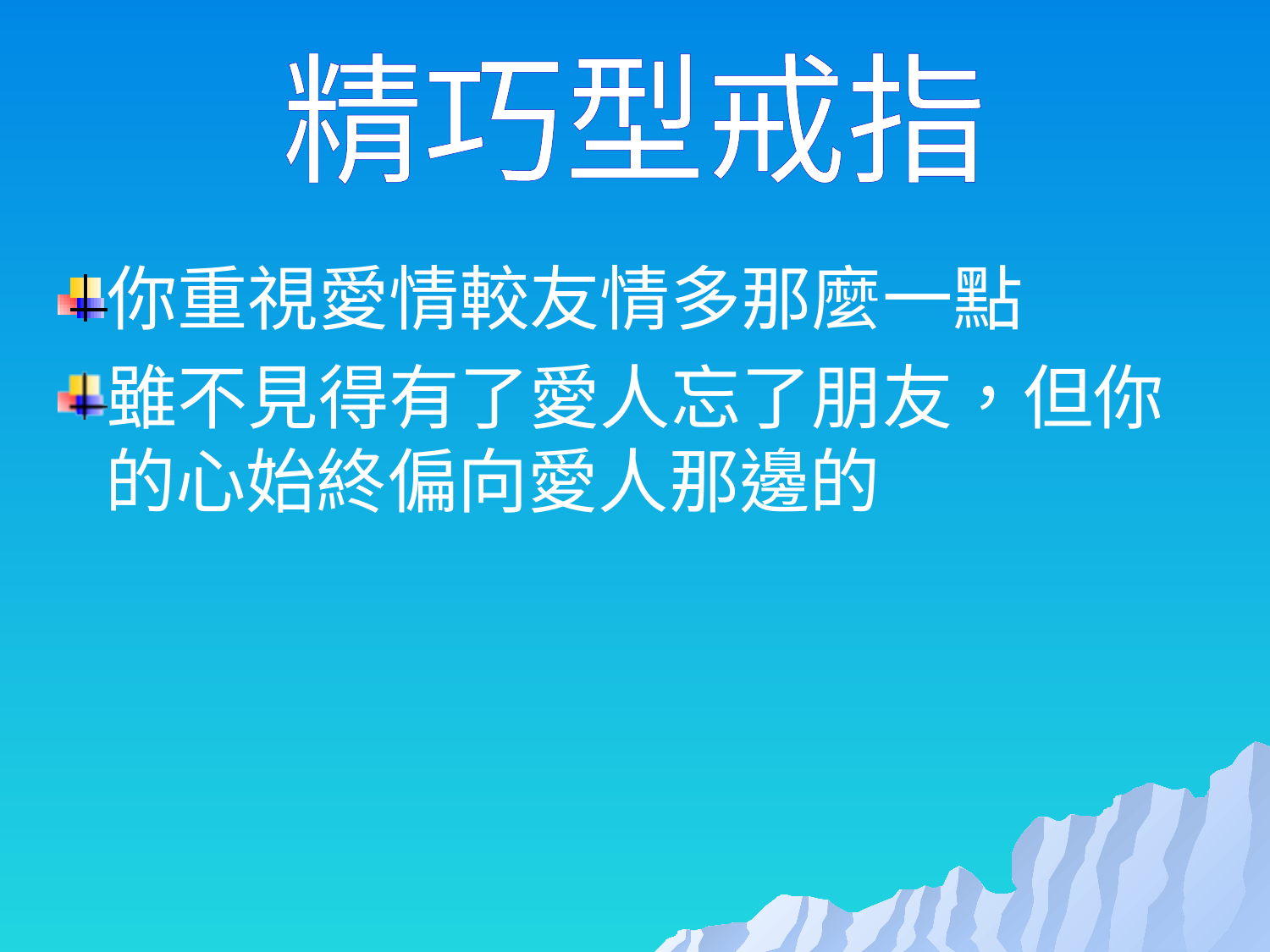

# 精巧型戒指
你重視愛情較友情多那麼一點
雖不見得有了愛人忘了朋友，但你的心始終偏向愛人那邊的